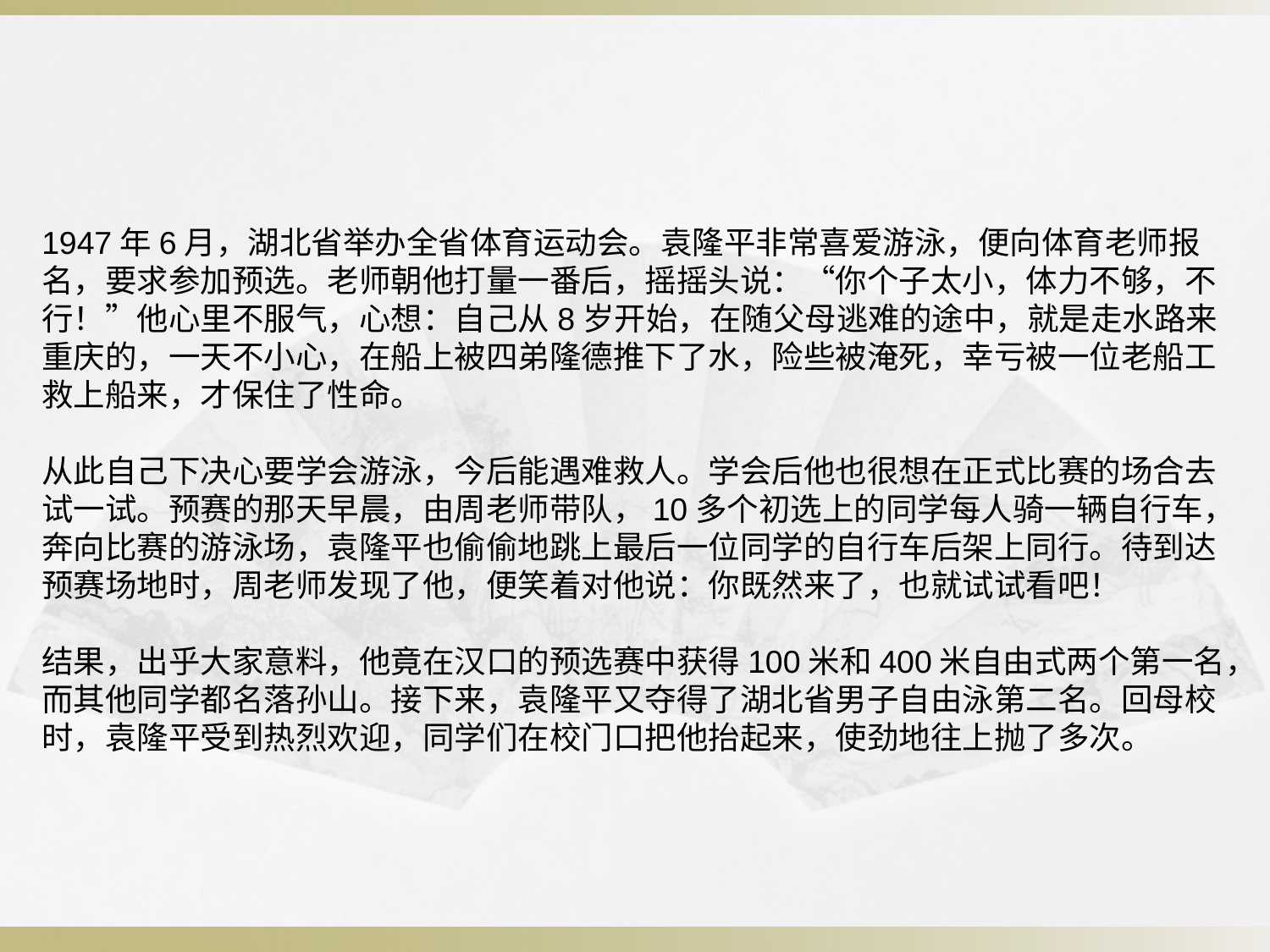

1947年6月，湖北省举办全省体育运动会。袁隆平非常喜爱游泳，便向体育老师报名，要求参加预选。老师朝他打量一番后，摇摇头说：“你个子太小，体力不够，不行！”他心里不服气，心想：自己从8岁开始，在随父母逃难的途中，就是走水路来重庆的，一天不小心，在船上被四弟隆德推下了水，险些被淹死，幸亏被一位老船工救上船来，才保住了性命。

从此自己下决心要学会游泳，今后能遇难救人。学会后他也很想在正式比赛的场合去试一试。预赛的那天早晨，由周老师带队，10多个初选上的同学每人骑一辆自行车，奔向比赛的游泳场，袁隆平也偷偷地跳上最后一位同学的自行车后架上同行。待到达预赛场地时，周老师发现了他，便笑着对他说：你既然来了，也就试试看吧！

结果，出乎大家意料，他竟在汉口的预选赛中获得100米和400米自由式两个第一名，而其他同学都名落孙山。接下来，袁隆平又夺得了湖北省男子自由泳第二名。回母校时，袁隆平受到热烈欢迎，同学们在校门口把他抬起来，使劲地往上抛了多次。